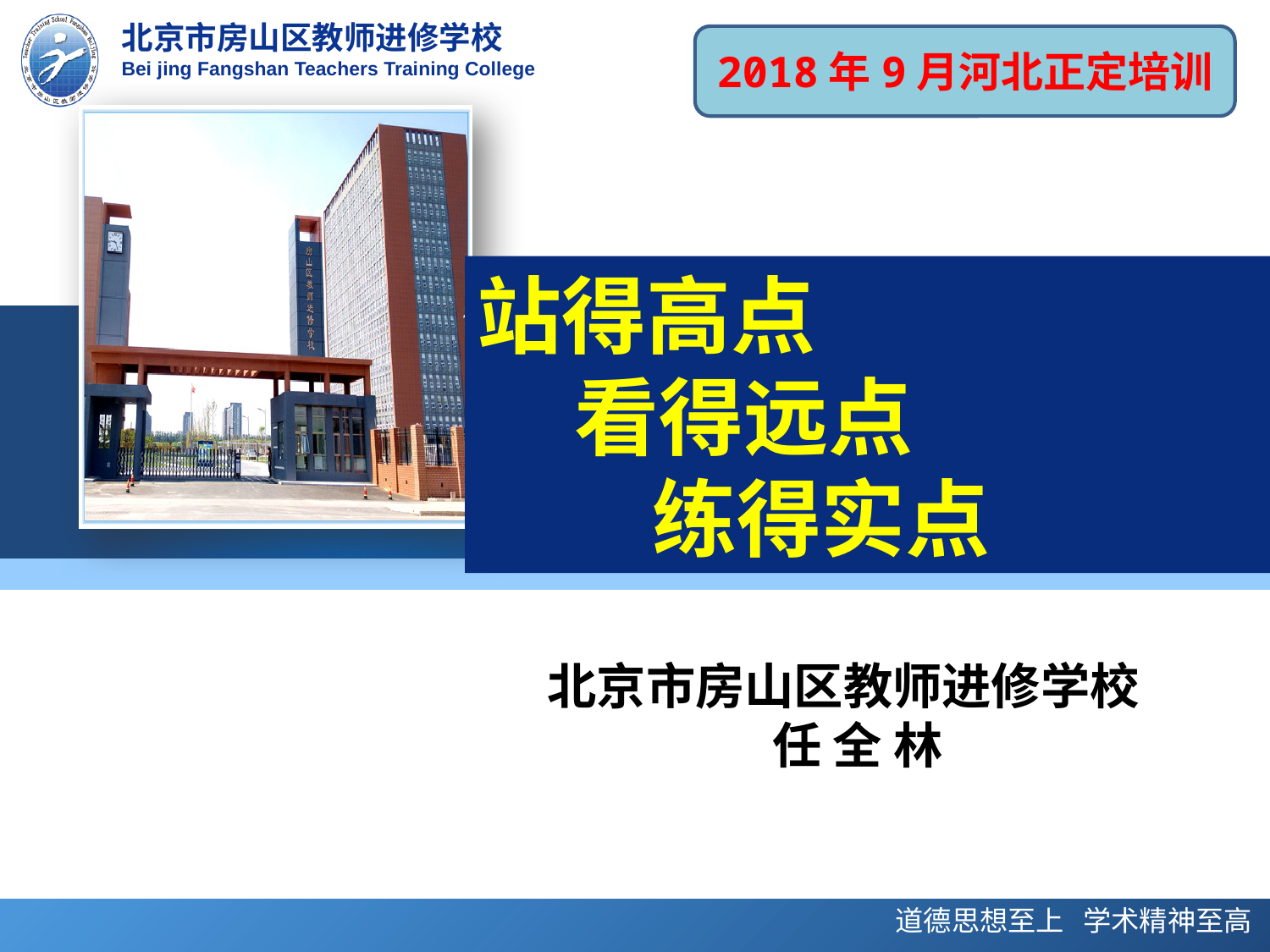

2018年9月河北正定培训
站得高点
    看得远点
        练得实点
北京市房山区教师进修学校
任 全 林